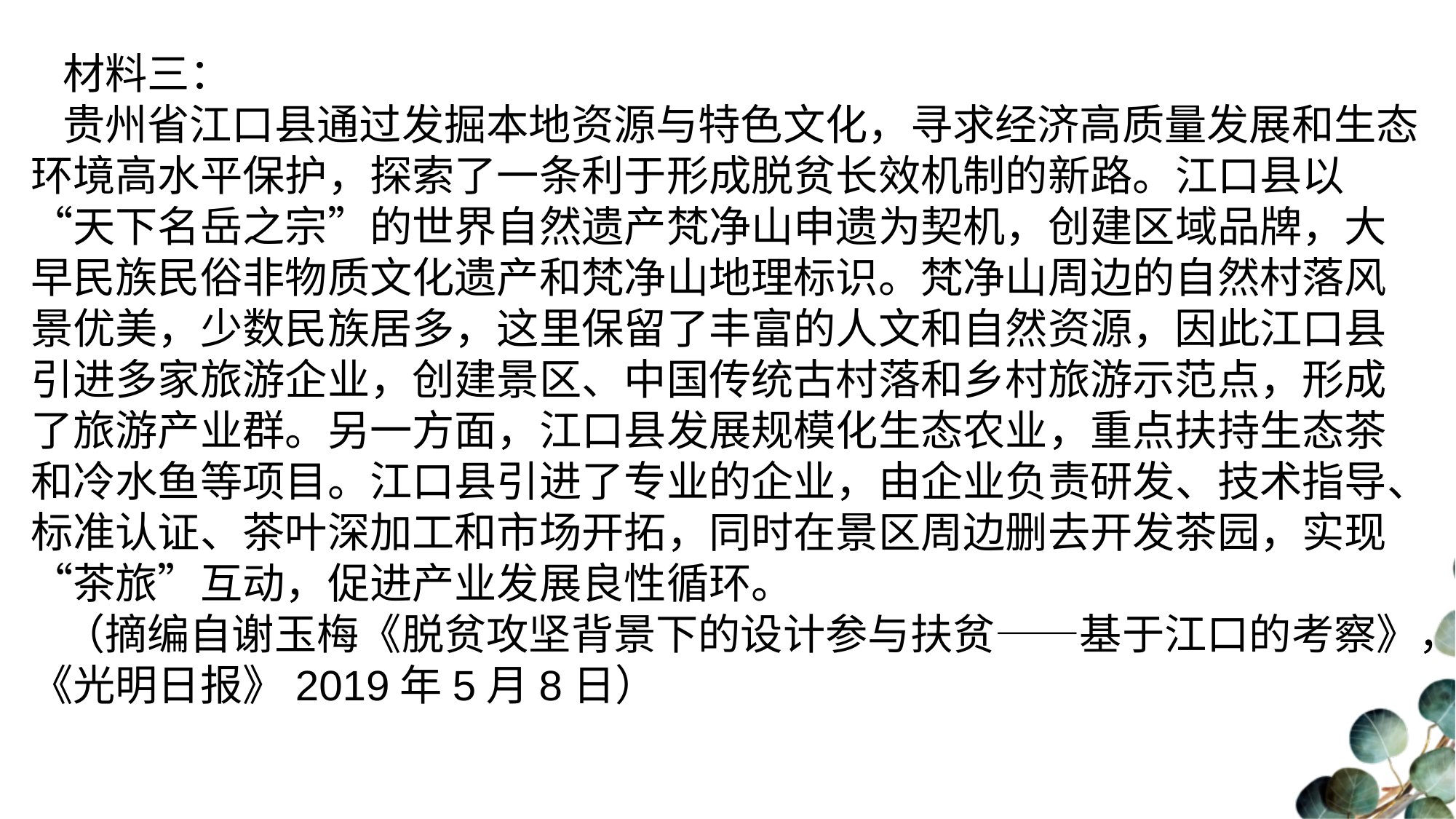

材料三：
贵州省江口县通过发掘本地资源与特色文化，寻求经济高质量发展和生态环境高水平保护，探索了一条利于形成脱贫长效机制的新路。江口县以“天下名岳之宗”的世界自然遗产梵净山申遗为契机，创建区域品牌，大早民族民俗非物质文化遗产和梵净山地理标识。梵净山周边的自然村落风景优美，少数民族居多，这里保留了丰富的人文和自然资源，因此江口县引进多家旅游企业，创建景区、中国传统古村落和乡村旅游示范点，形成了旅游产业群。另一方面，江口县发展规模化生态农业，重点扶持生态茶和冷水鱼等项目。江口县引进了专业的企业，由企业负责研发、技术指导、标准认证、茶叶深加工和市场开拓，同时在景区周边删去开发茶园，实现“茶旅”互动，促进产业发展良性循环。
（摘编自谢玉梅《脱贫攻坚背景下的设计参与扶贫——基于江口的考察》，《光明日报》2019年5月8日）